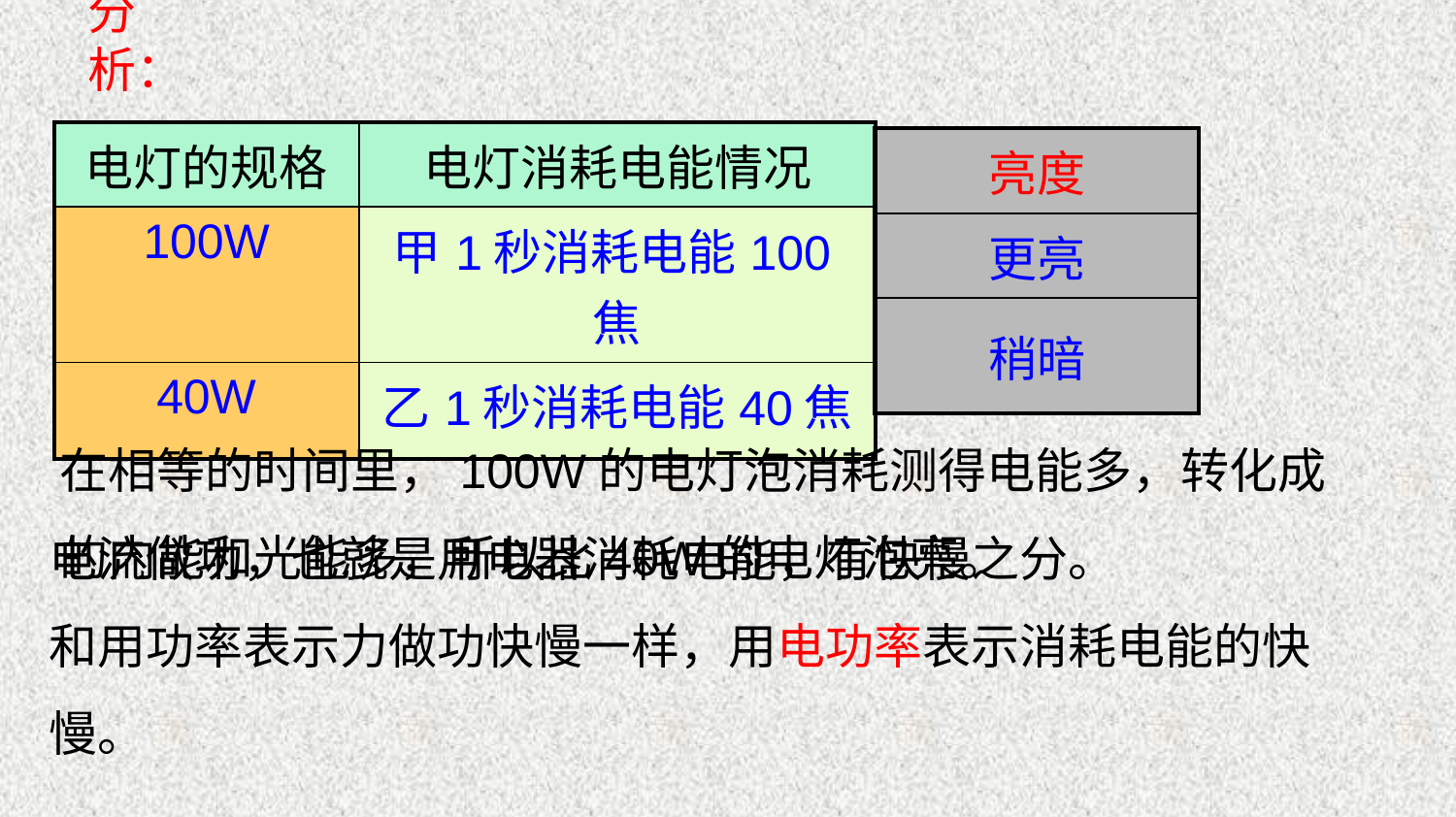

分析：
| 电灯的规格 | 电灯消耗电能情况 |
| --- | --- |
| 100W | 甲1秒消耗电能100焦 |
| 40W | 乙1秒消耗电能40焦 |
| 亮度 |
| --- |
| 更亮 |
| 稍暗 |
在相等的时间里，100W的电灯泡消耗测得电能多，转化成的内能和光能多，所以比40W的电灯泡亮。
电流做功，也就是用电器消耗电能，有快慢之分。
和用功率表示力做功快慢一样，用电功率表示消耗电能的快慢。